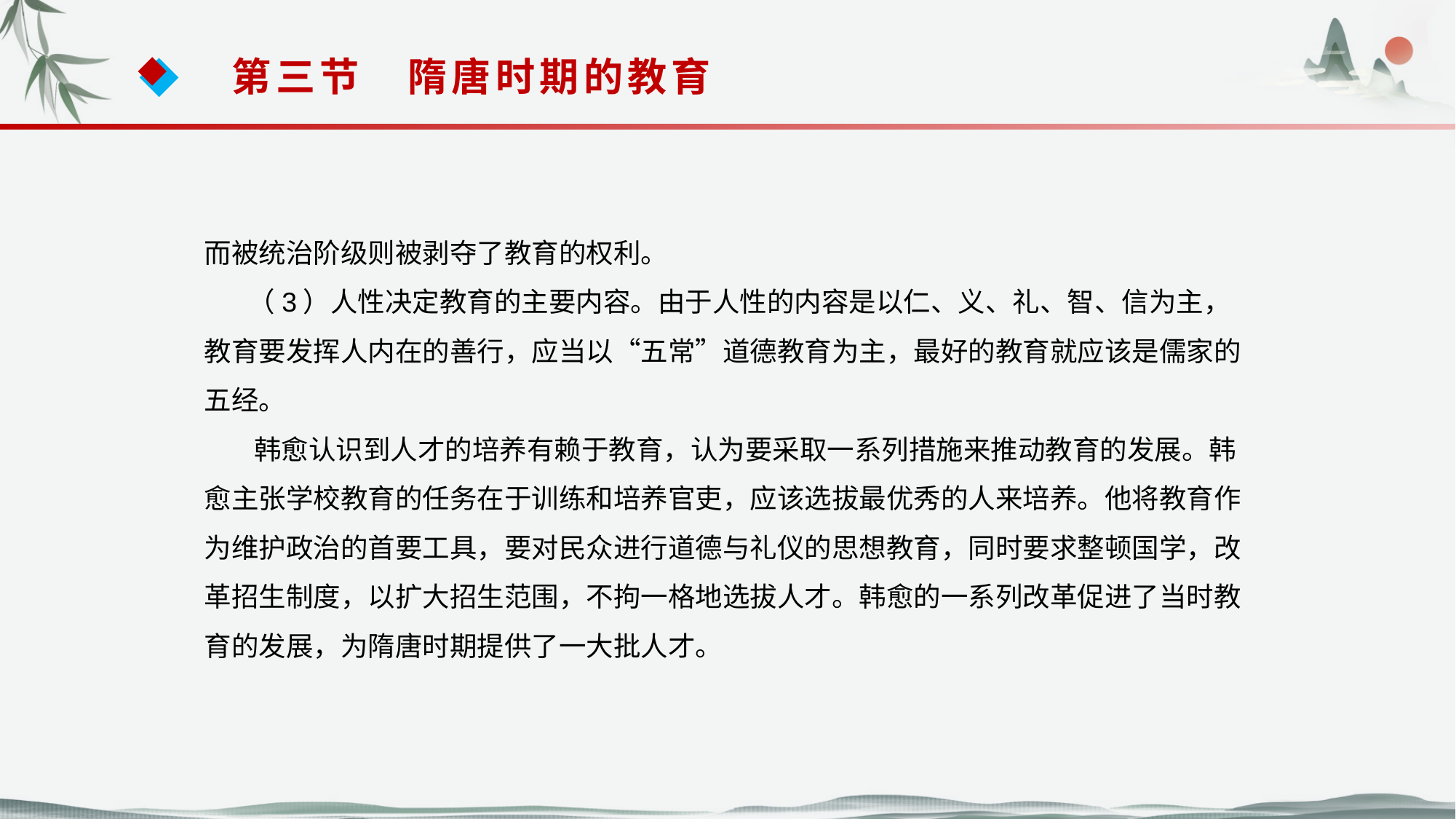

第三节　隋唐时期的教育

而被统治阶级则被剥夺了教育的权利。
      （3）人性决定教育的主要内容。由于人性的内容是以仁、义、礼、智、信为主，教育要发挥人内在的善行，应当以“五常”道德教育为主，最好的教育就应该是儒家的五经。
       韩愈认识到人才的培养有赖于教育，认为要采取一系列措施来推动教育的发展。韩愈主张学校教育的任务在于训练和培养官吏，应该选拔最优秀的人来培养。他将教育作为维护政治的首要工具，要对民众进行道德与礼仪的思想教育，同时要求整顿国学，改革招生制度，以扩大招生范围，不拘一格地选拔人才。韩愈的一系列改革促进了当时教育的发展，为隋唐时期提供了一大批人才。